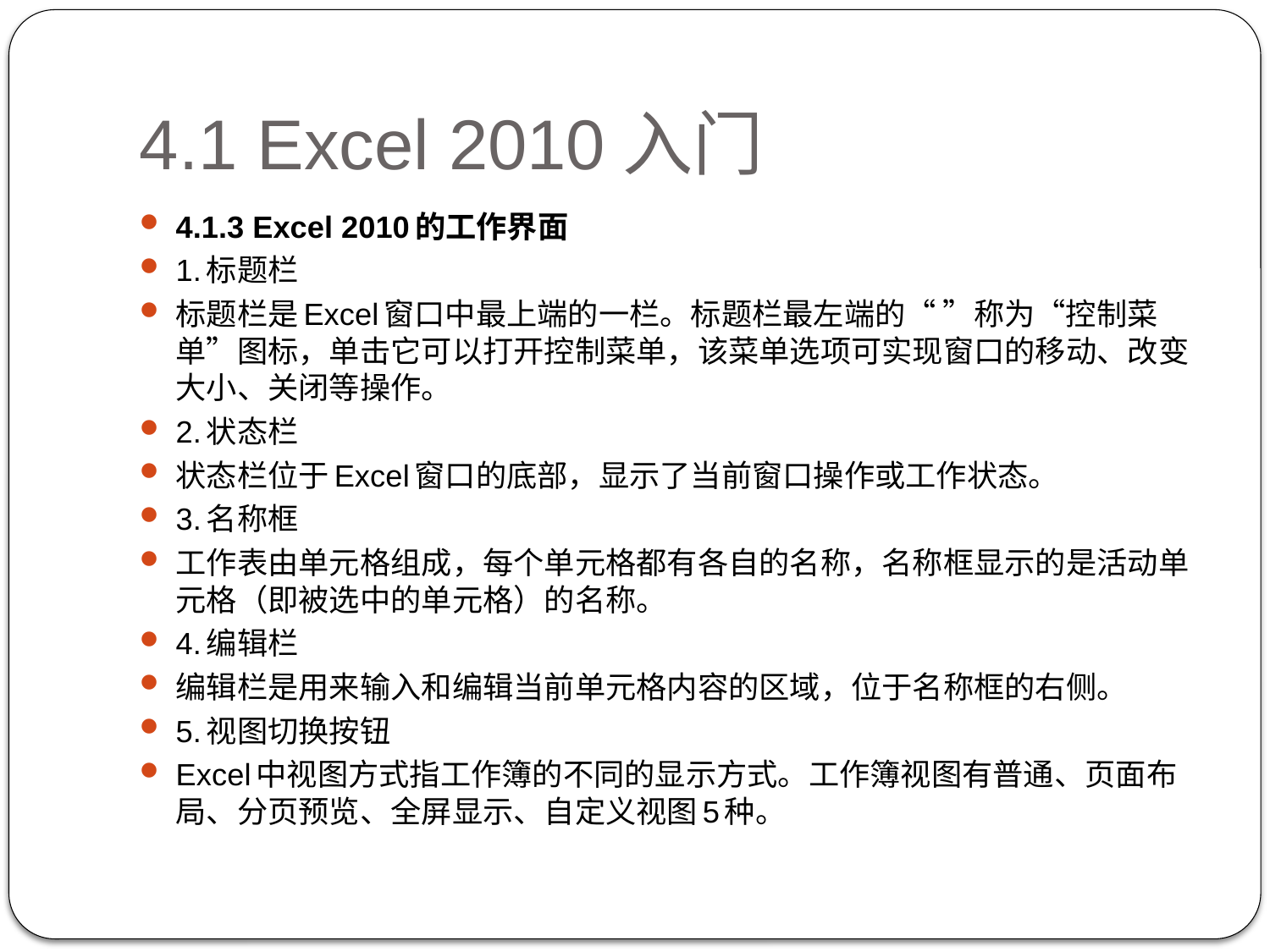

# 4.1 Excel 2010入门
4.1.3 Excel 2010的工作界面
1.标题栏
标题栏是Excel窗口中最上端的一栏。标题栏最左端的“ ”称为“控制菜单”图标，单击它可以打开控制菜单，该菜单选项可实现窗口的移动、改变大小、关闭等操作。
2.状态栏
状态栏位于Excel窗口的底部，显示了当前窗口操作或工作状态。
3.名称框
工作表由单元格组成，每个单元格都有各自的名称，名称框显示的是活动单元格（即被选中的单元格）的名称。
4.编辑栏
编辑栏是用来输入和编辑当前单元格内容的区域，位于名称框的右侧。
5.视图切换按钮
Excel中视图方式指工作簿的不同的显示方式。工作簿视图有普通、页面布局、分页预览、全屏显示、自定义视图5种。